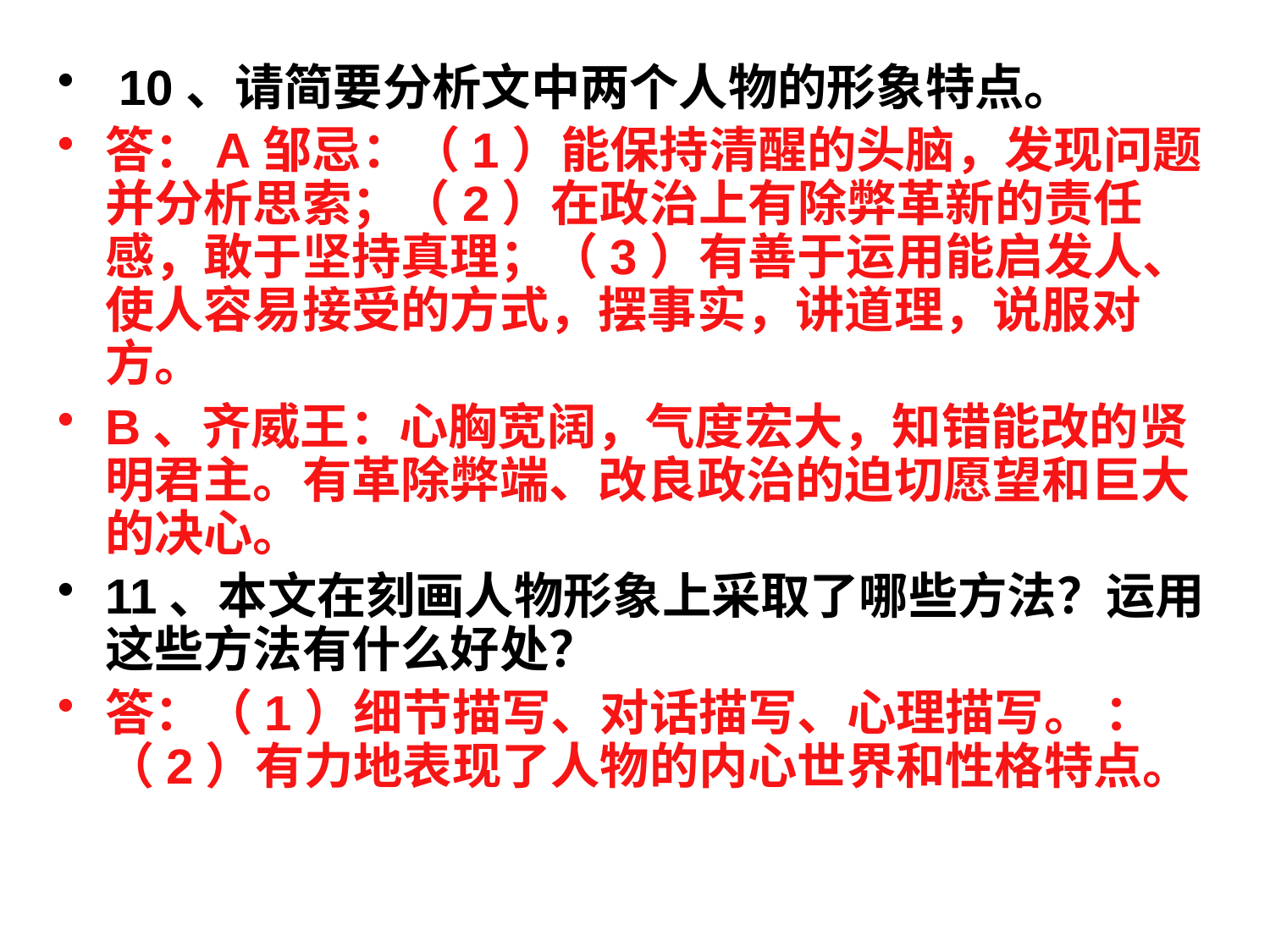

10、请简要分析文中两个人物的形象特点。
答：A邹忌：（1）能保持清醒的头脑，发现问题并分析思索；（2）在政治上有除弊革新的责任感，敢于坚持真理；（3）有善于运用能启发人、使人容易接受的方式，摆事实，讲道理，说服对方。
B、齐威王：心胸宽阔，气度宏大，知错能改的贤明君主。有革除弊端、改良政治的迫切愿望和巨大的决心。
11、本文在刻画人物形象上采取了哪些方法？运用这些方法有什么好处？
答：（1）细节描写、对话描写、心理描写。 ：（2）有力地表现了人物的内心世界和性格特点。